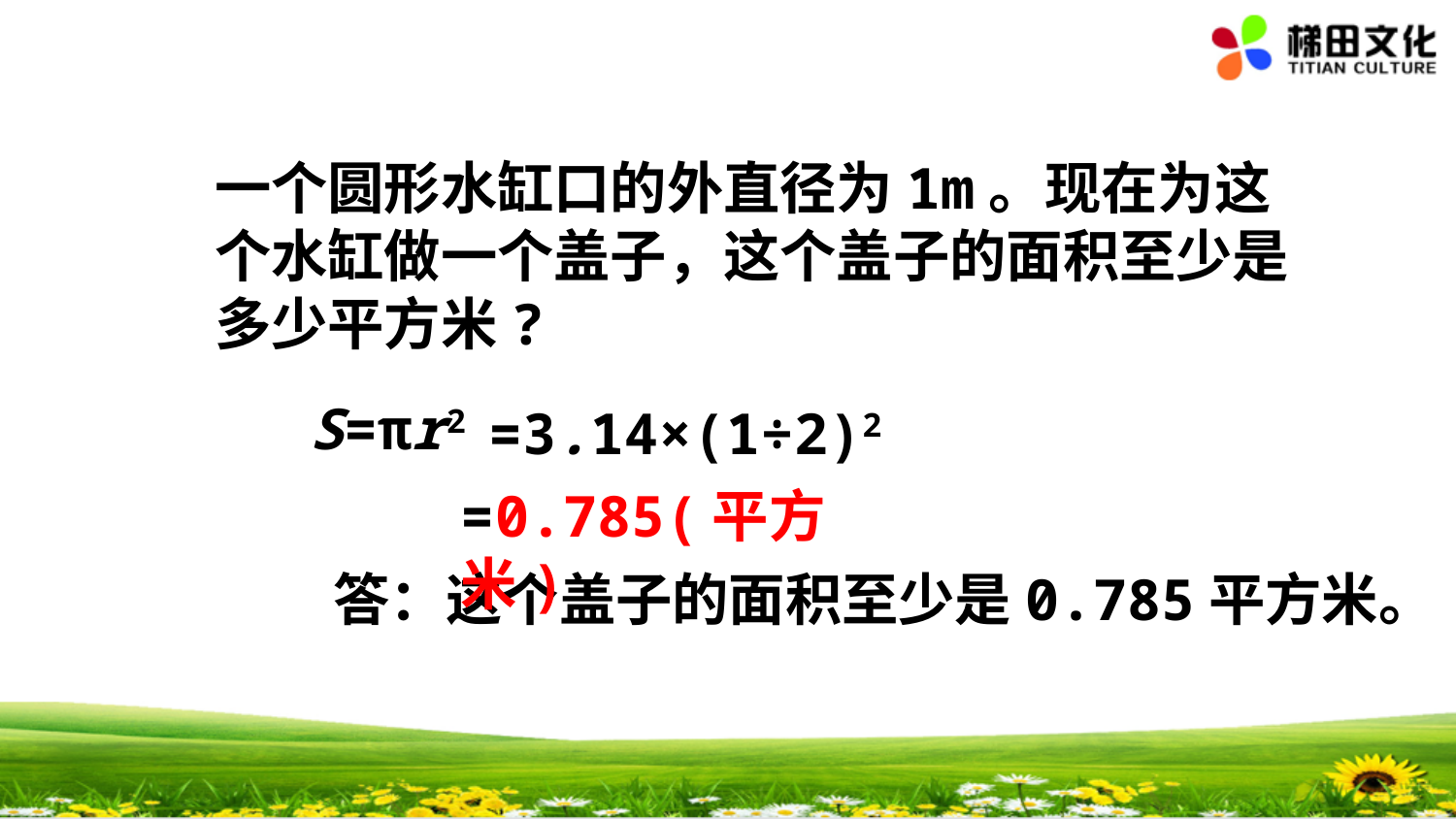

一个圆形水缸口的外直径为1m。现在为这个水缸做一个盖子，这个盖子的面积至少是多少平方米?
S=πr2
=3.14×(1÷2)2
=0.785(平方米)
答：这个盖子的面积至少是0.785平方米。